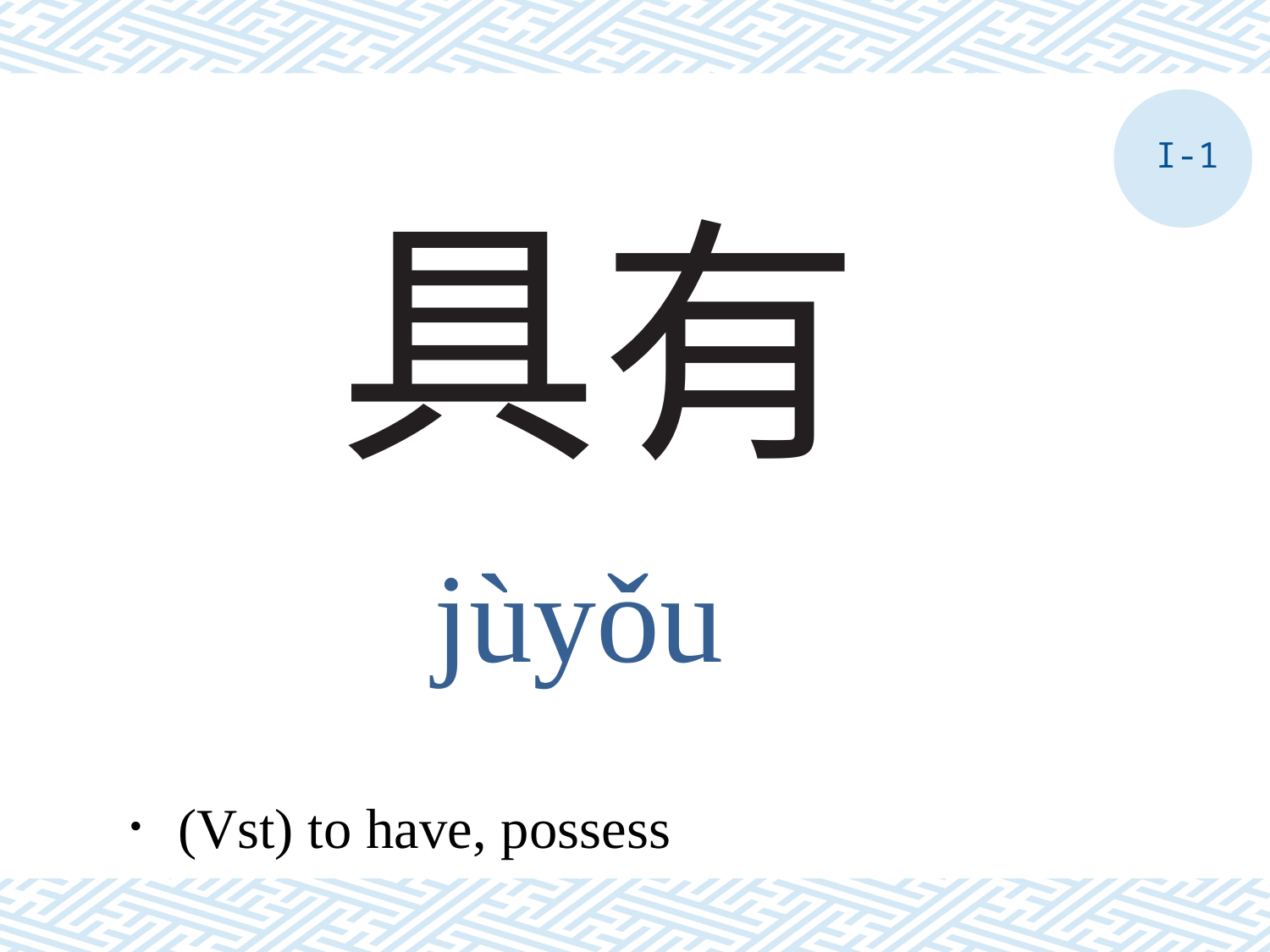

I-1

# 具有
jùyǒu
．(Vst) to have, possess